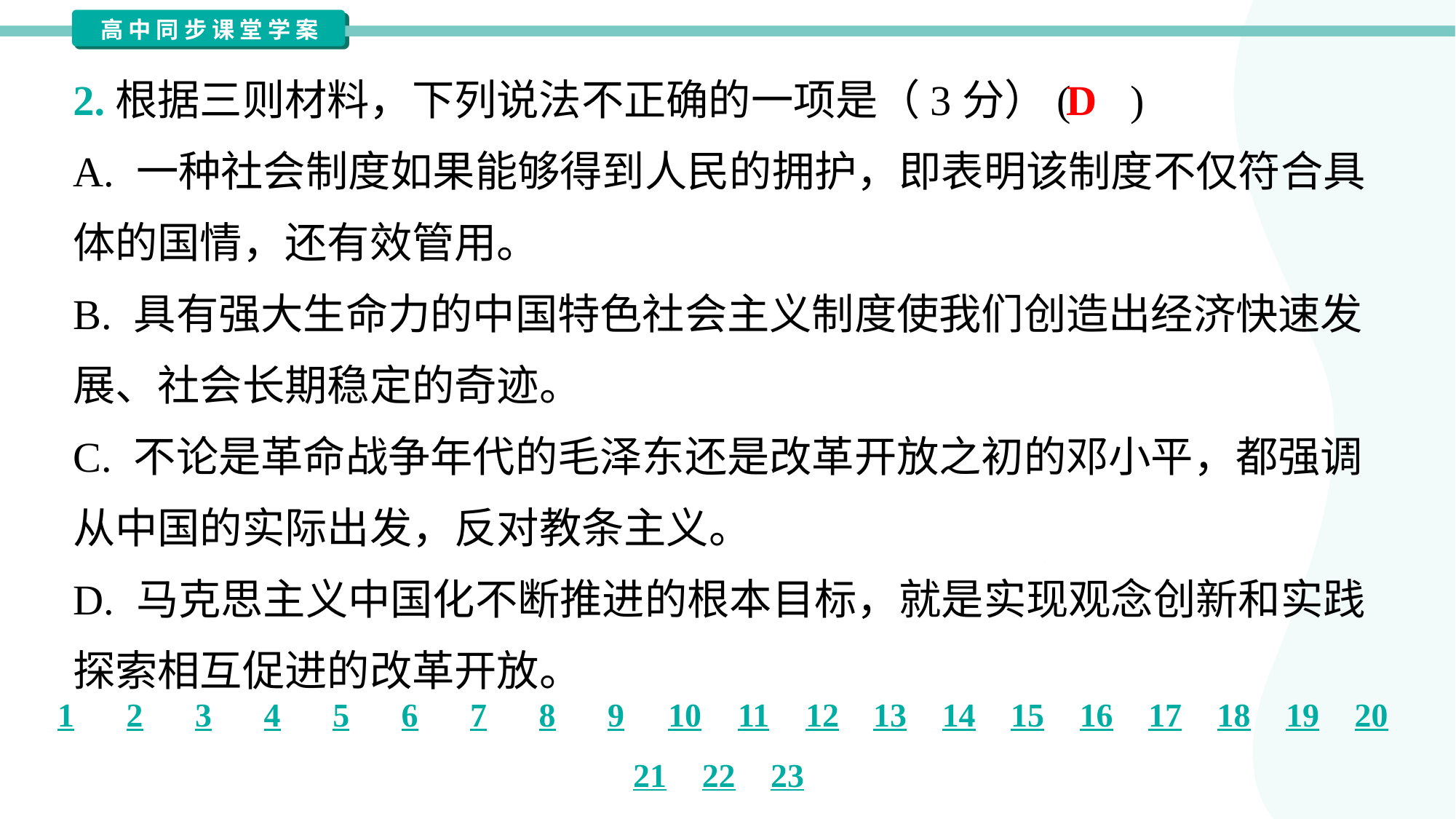

2.根据三则材料，下列说法不正确的一项是（3分）(     )
D
A. 一种社会制度如果能够得到人民的拥护，即表明该制度不仅符合具
体的国情，还有效管用。
B. 具有强大生命力的中国特色社会主义制度使我们创造出经济快速发
展、社会长期稳定的奇迹。
C. 不论是革命战争年代的毛泽东还是改革开放之初的邓小平，都强调
从中国的实际出发，反对教条主义。
D. 马克思主义中国化不断推进的根本目标，就是实现观念创新和实践
探索相互促进的改革开放。